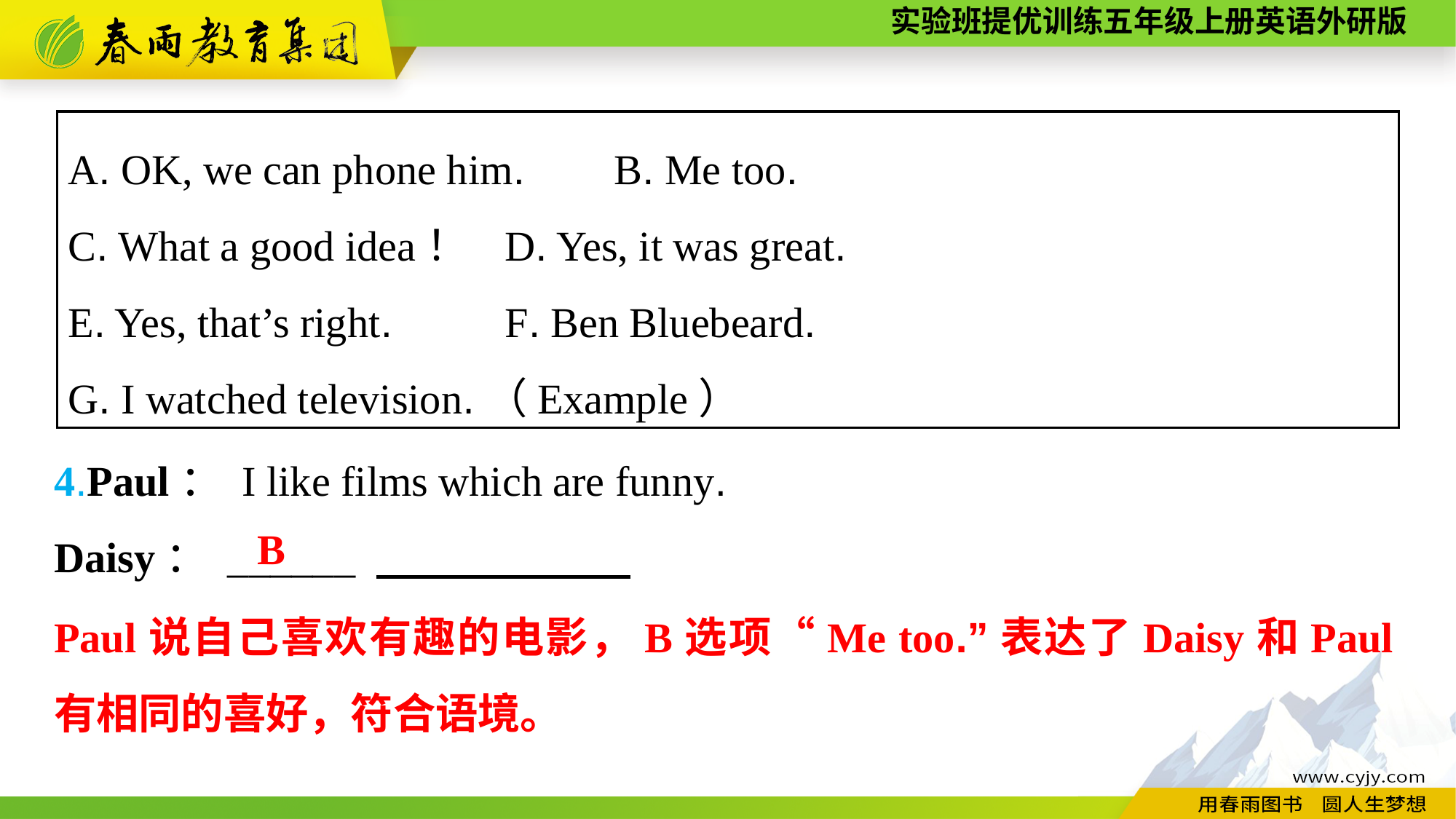

A. OK, we can phone him. 	B. Me too.
C. What a good idea！	D. Yes, it was great.
E. Yes, that’s right. 	F. Ben Bluebeard.
G. I watched television.（Example）
4.Paul： I like films which are funny.
Daisy： ______
B
Paul说自己喜欢有趣的电影，B选项“Me too.”表达了Daisy和Paul有相同的喜好，符合语境。